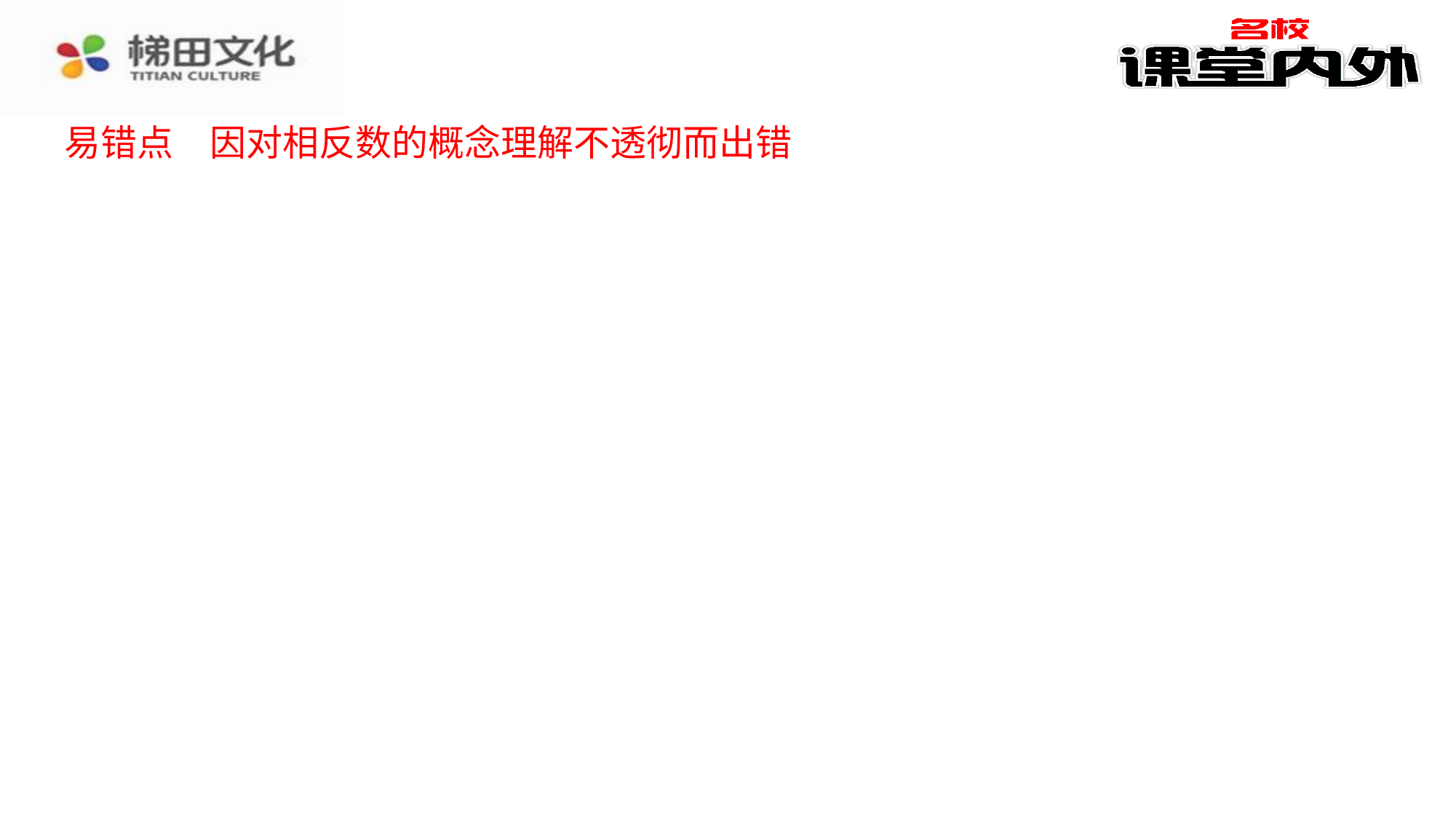

易错点　因对相反数的概念理解不透彻而出错
易错点　因对相反数的概念理解不透彻而出错